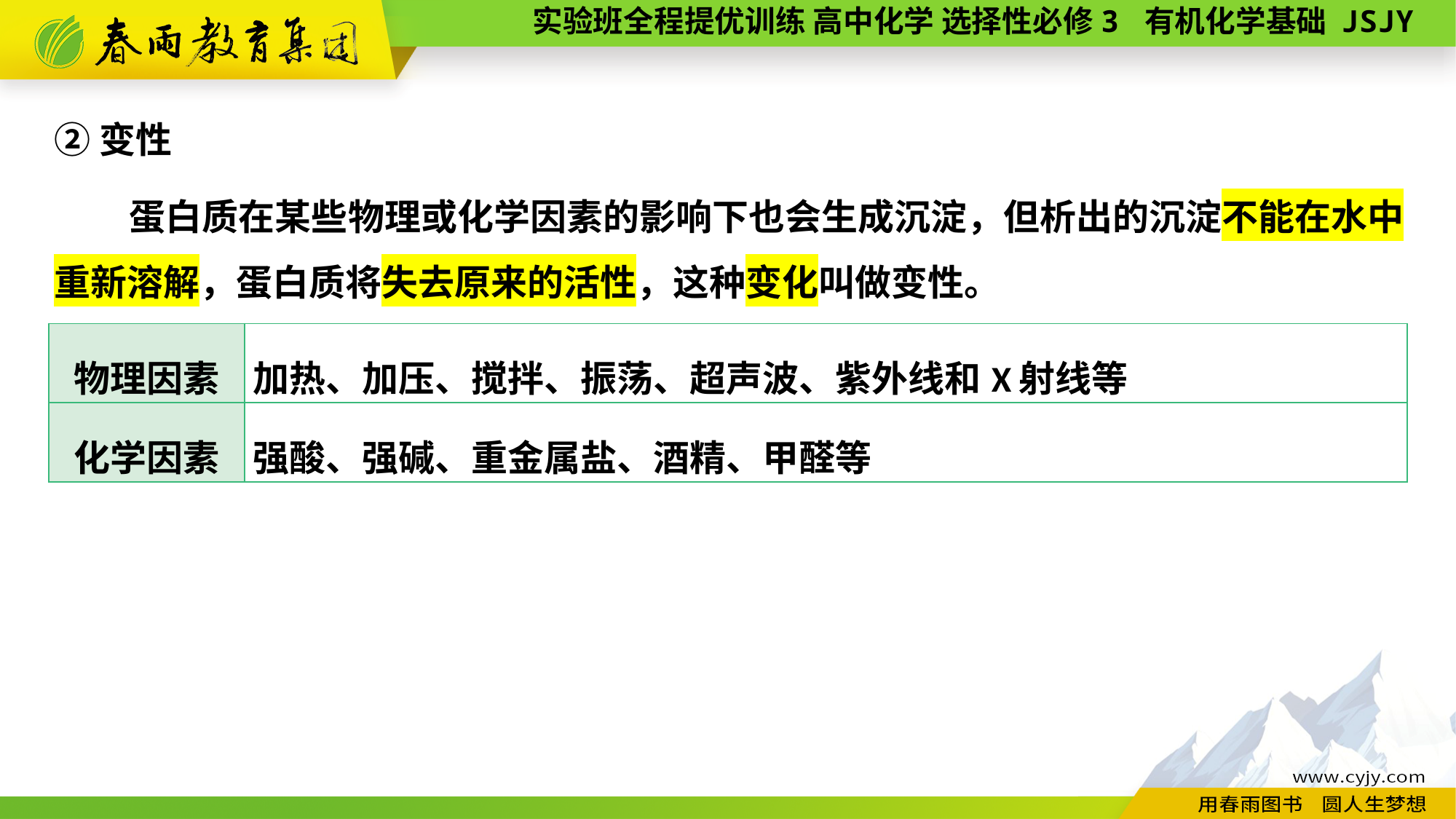

②变性
蛋白质在某些物理或化学因素的影响下也会生成沉淀，但析出的沉淀不能在水中重新溶解，蛋白质将失去原来的活性，这种变化叫做变性。
| 物理因素 | 加热、加压、搅拌、振荡、超声波、紫外线和X射线等 |
| --- | --- |
| 化学因素 | 强酸、强碱、重金属盐、酒精、甲醛等 |